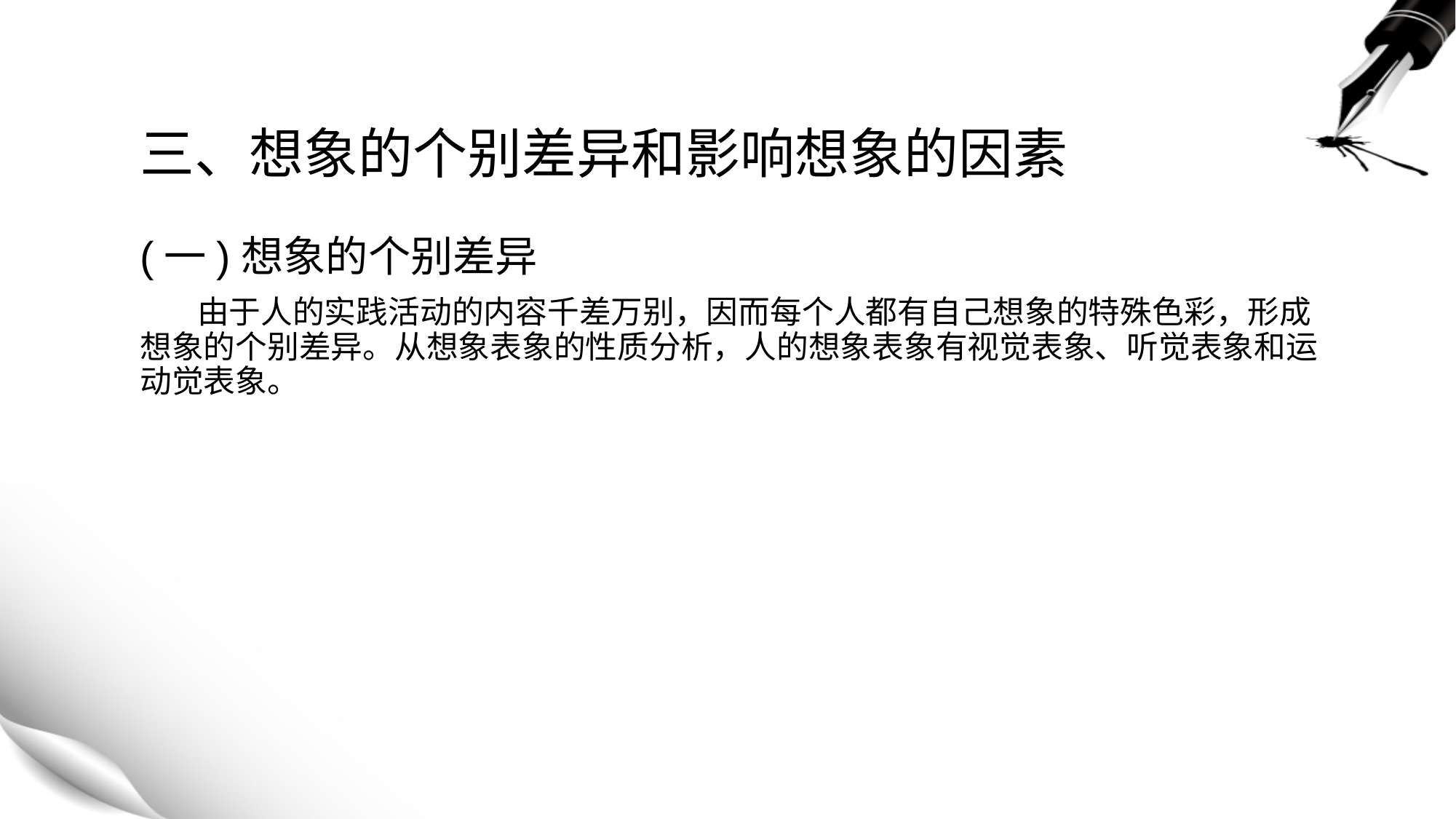

# 三、想象的个别差异和影响想象的因素
(一)想象的个别差异
       由于人的实践活动的内容千差万别，因而每个人都有自己想象的特殊色彩，形成想象的个别差异。从想象表象的性质分析，人的想象表象有视觉表象、听觉表象和运动觉表象。